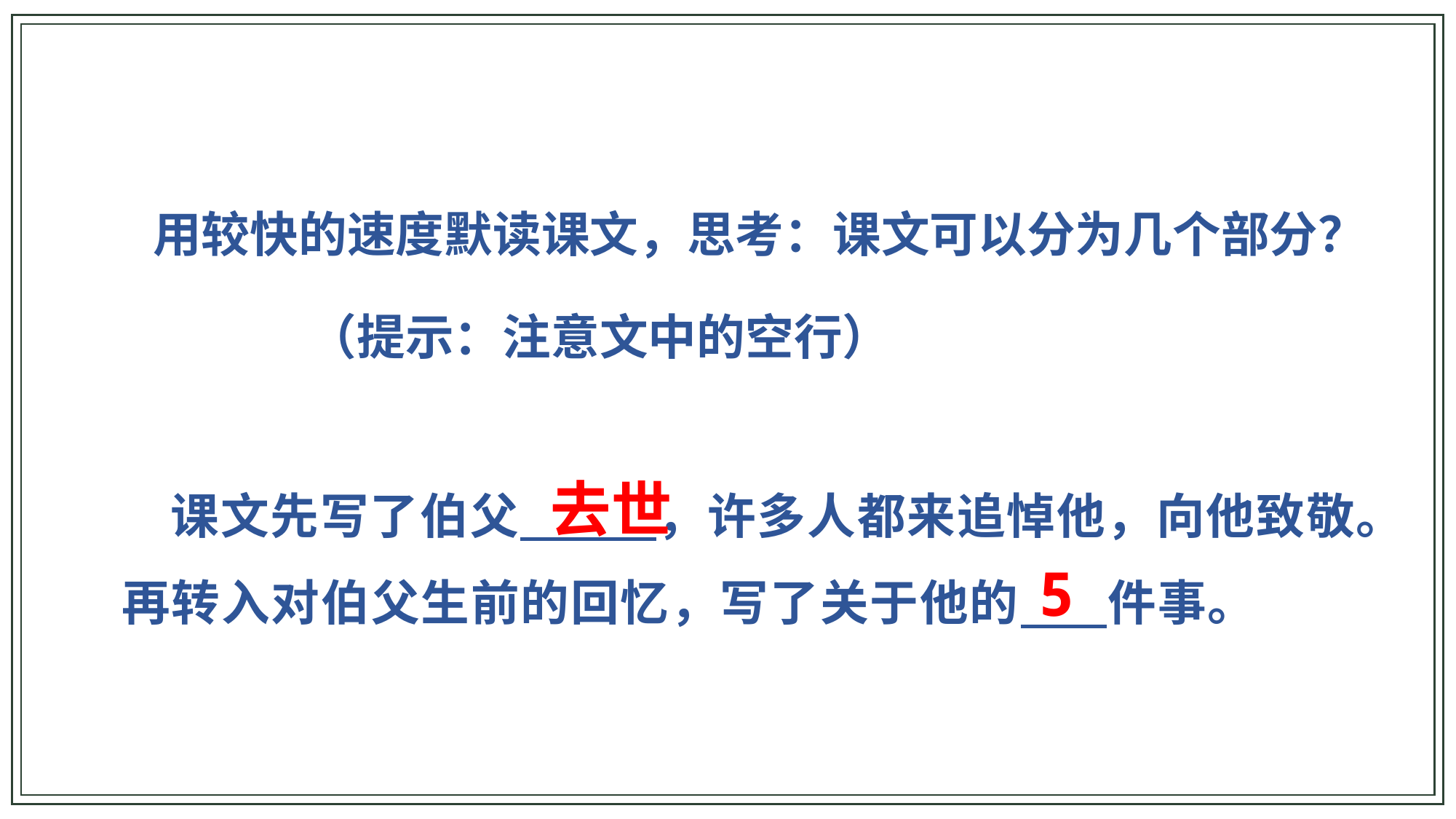

用较快的速度默读课文，思考：课文可以分为几个部分？
                  （提示：注意文中的空行）
   课文先写了伯父           ，许多人都来追悼他，向他致敬。再转入对伯父生前的回忆，写了关于他的       件事。
去世
5